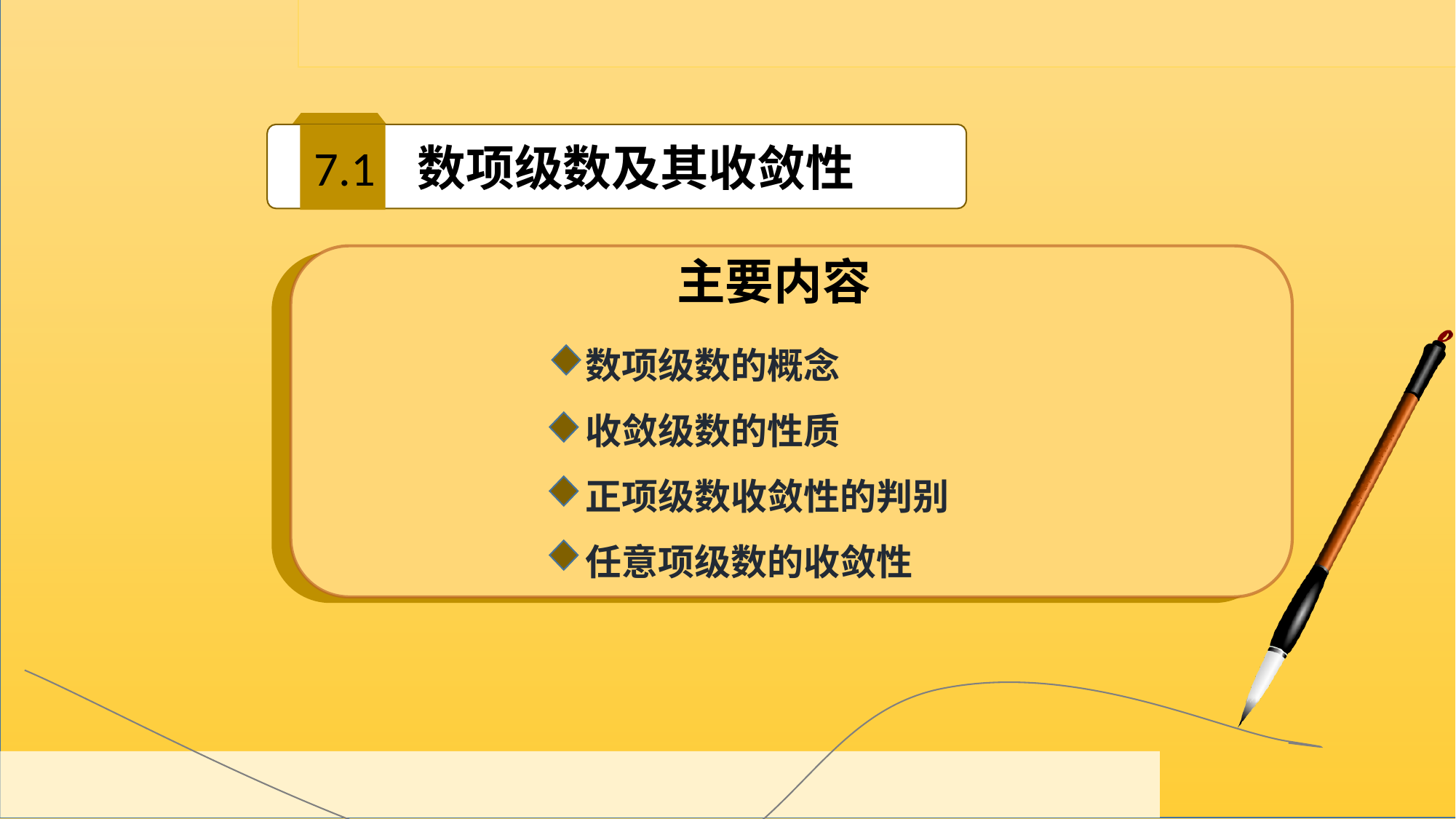

7.1
数项级数及其收敛性
主要内容
  数项级数的概念
  收敛级数的性质
  正项级数收敛性的判别
  任意项级数的收敛性